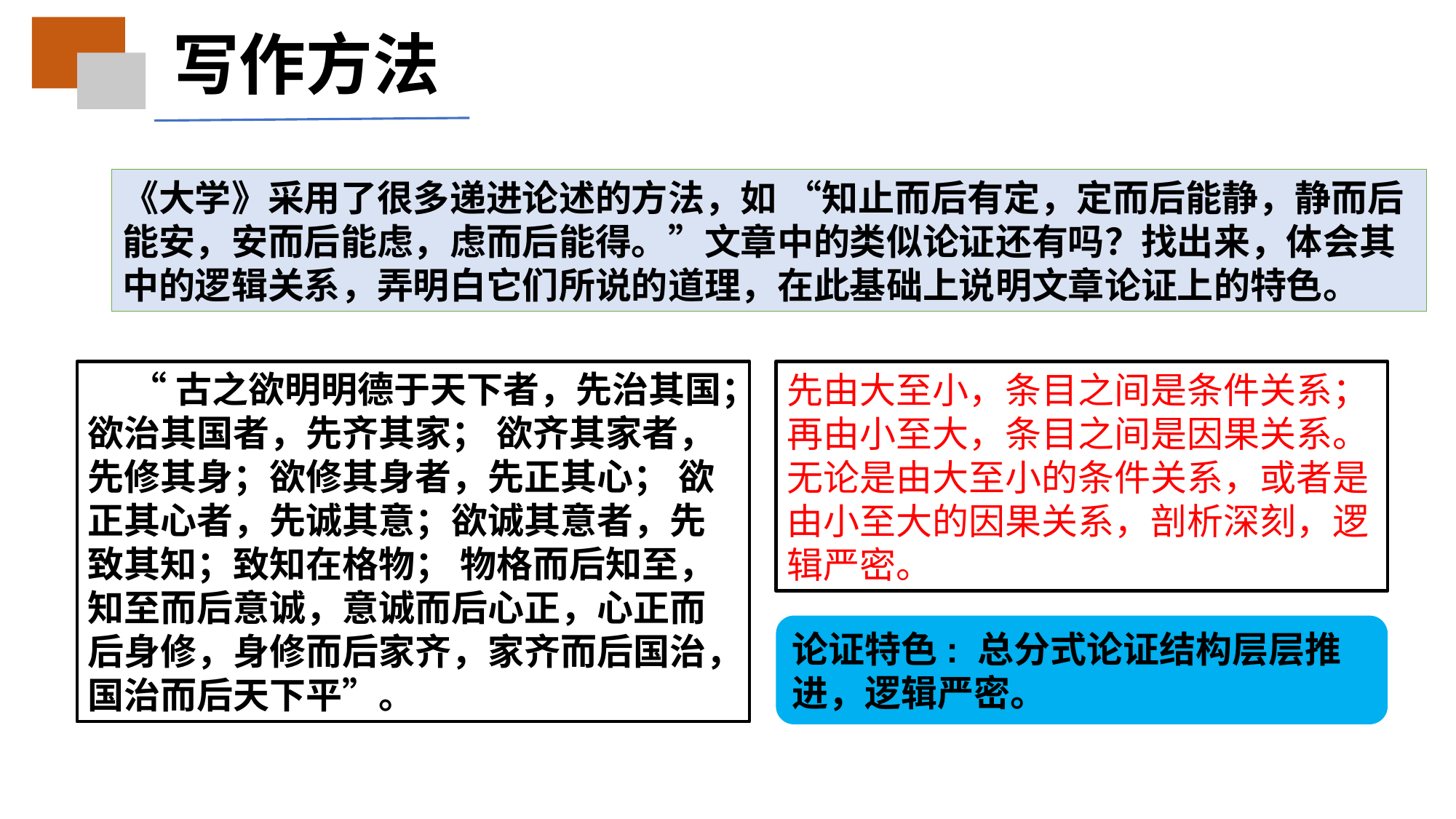

写作方法

《大学》采用了很多递进论述的方法，如 “知止而后有定，定而后能静，静而后能安，安而后能虑，虑而后能得。”文章中的类似论证还有吗？找出来，体会其中的逻辑关系，弄明白它们所说的道理，在此基础上说明文章论证上的特色。
“古之欲明明德于天下者，先治其国；欲治其国者，先齐其家； 欲齐其家者，先修其身；欲修其身者，先正其心； 欲正其心者，先诚其意；欲诚其意者，先致其知；致知在格物； 物格而后知至，知至而后意诚，意诚而后心正，心正而后身修，身修而后家齐，家齐而后国治，国治而后天下平”。
先由大至小，条目之间是条件关系；再由小至大，条目之间是因果关系。无论是由大至小的条件关系，或者是由小至大的因果关系，剖析深刻，逻辑严密。
论证特色: 总分式论证结构层层推进，逻辑严密。